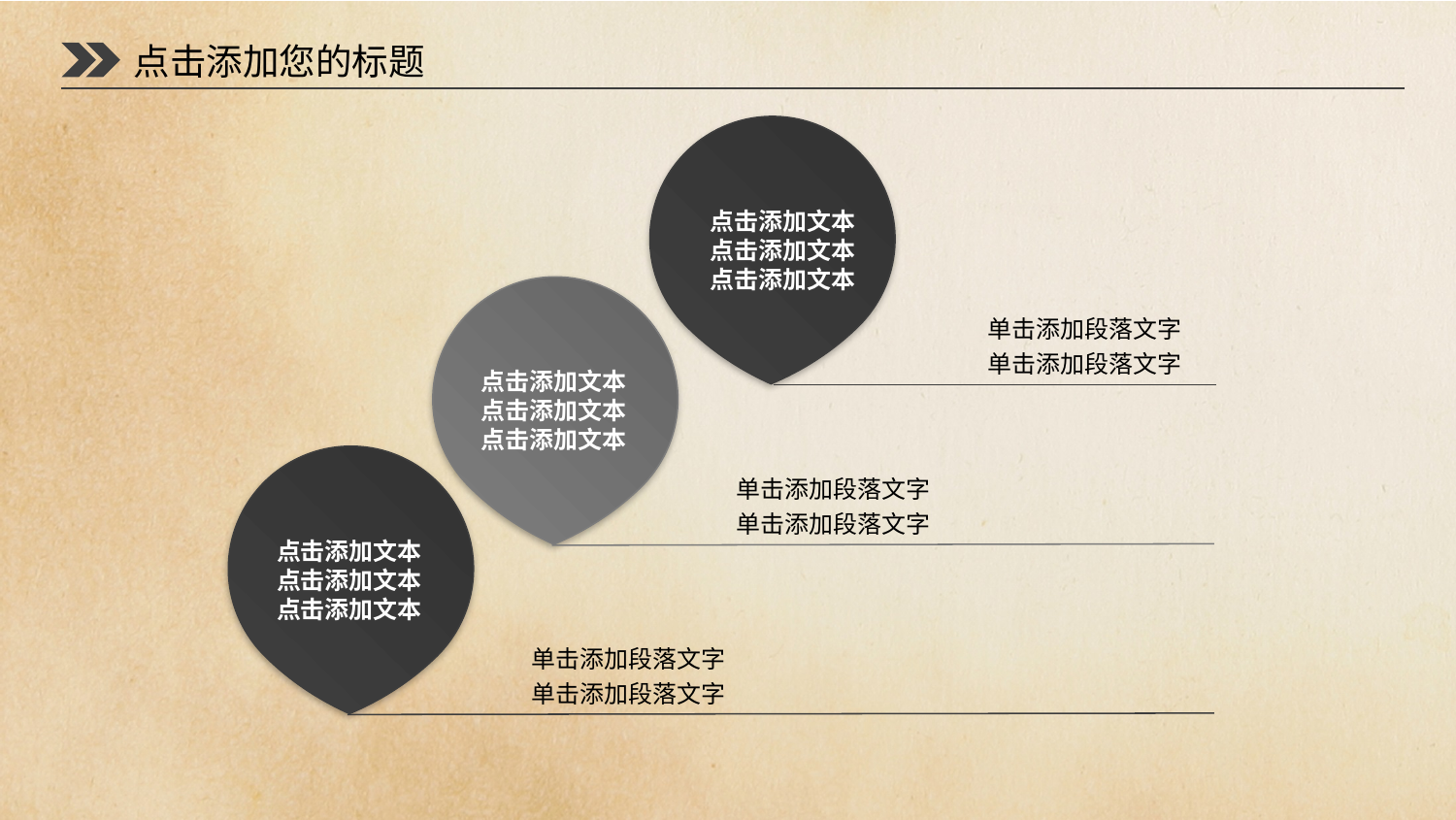

点击添加您的标题

点击添加文本点击添加文本
点击添加文本

单击添加段落文字
单击添加段落文字
点击添加文本点击添加文本
点击添加文本

单击添加段落文字
单击添加段落文字
点击添加文本点击添加文本
点击添加文本
单击添加段落文字
单击添加段落文字